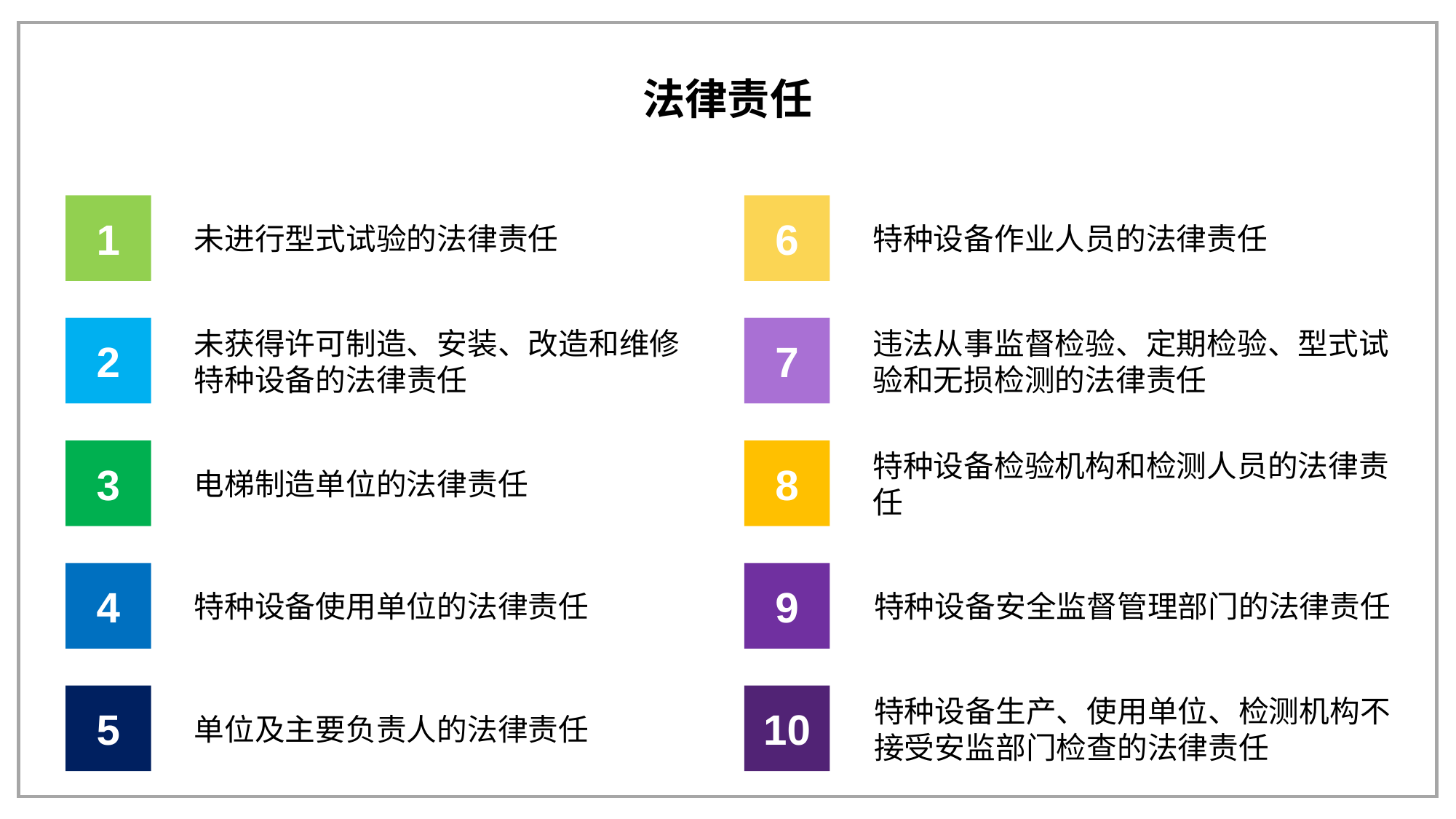

法律责任
1
6
未进行型式试验的法律责任
特种设备作业人员的法律责任
2
7
未获得许可制造、安装、改造和维修特种设备的法律责任
违法从事监督检验、定期检验、型式试验和无损检测的法律责任
3
8
电梯制造单位的法律责任
特种设备检验机构和检测人员的法律责任
4
9
特种设备使用单位的法律责任
特种设备安全监督管理部门的法律责任
5
10
特种设备生产、使用单位、检测机构不接受安监部门检查的法律责任
单位及主要负责人的法律责任